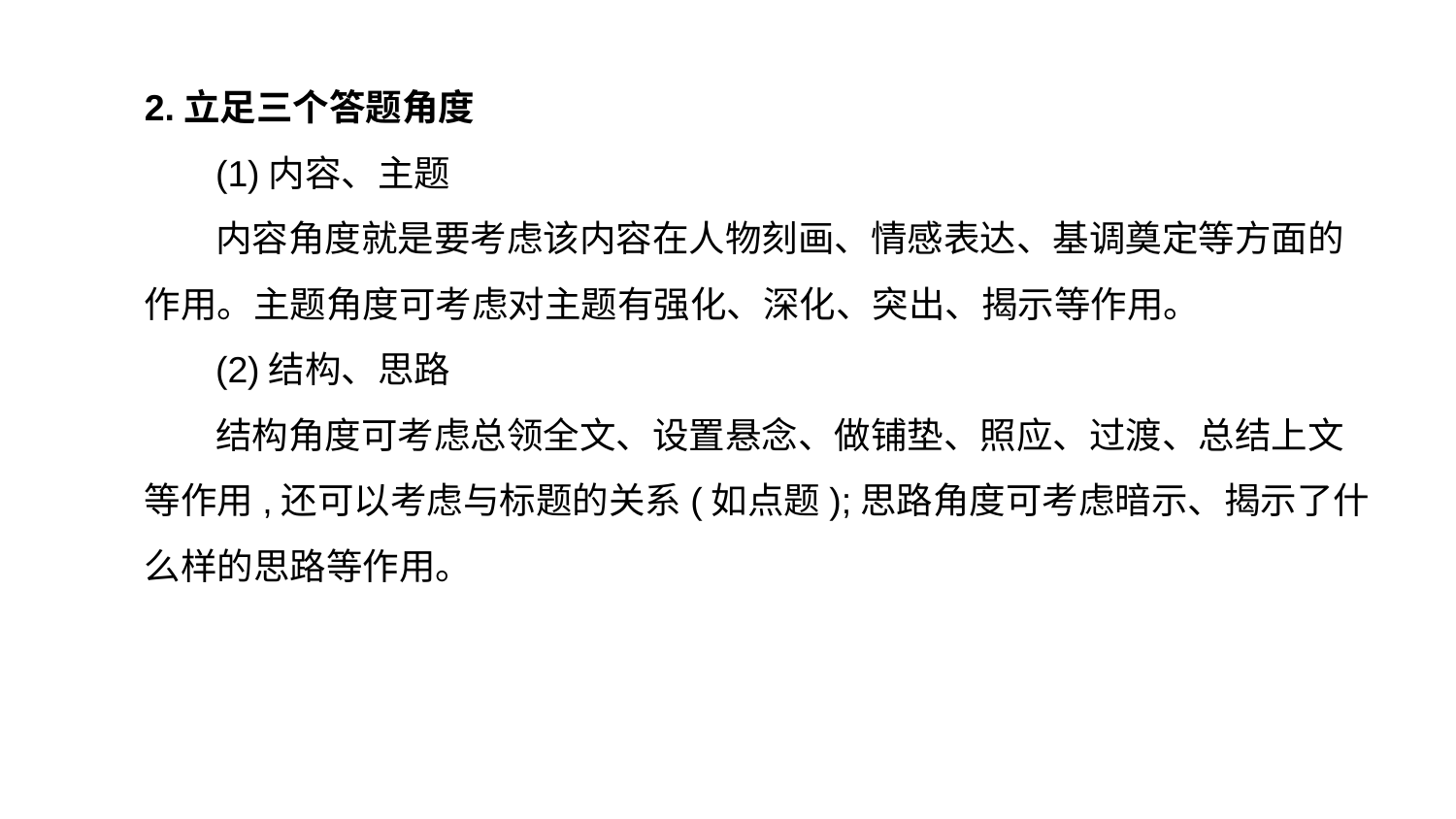

2.立足三个答题角度
(1)内容、主题
内容角度就是要考虑该内容在人物刻画、情感表达、基调奠定等方面的作用。主题角度可考虑对主题有强化、深化、突出、揭示等作用。
(2)结构、思路
结构角度可考虑总领全文、设置悬念、做铺垫、照应、过渡、总结上文等作用,还可以考虑与标题的关系(如点题);思路角度可考虑暗示、揭示了什么样的思路等作用。